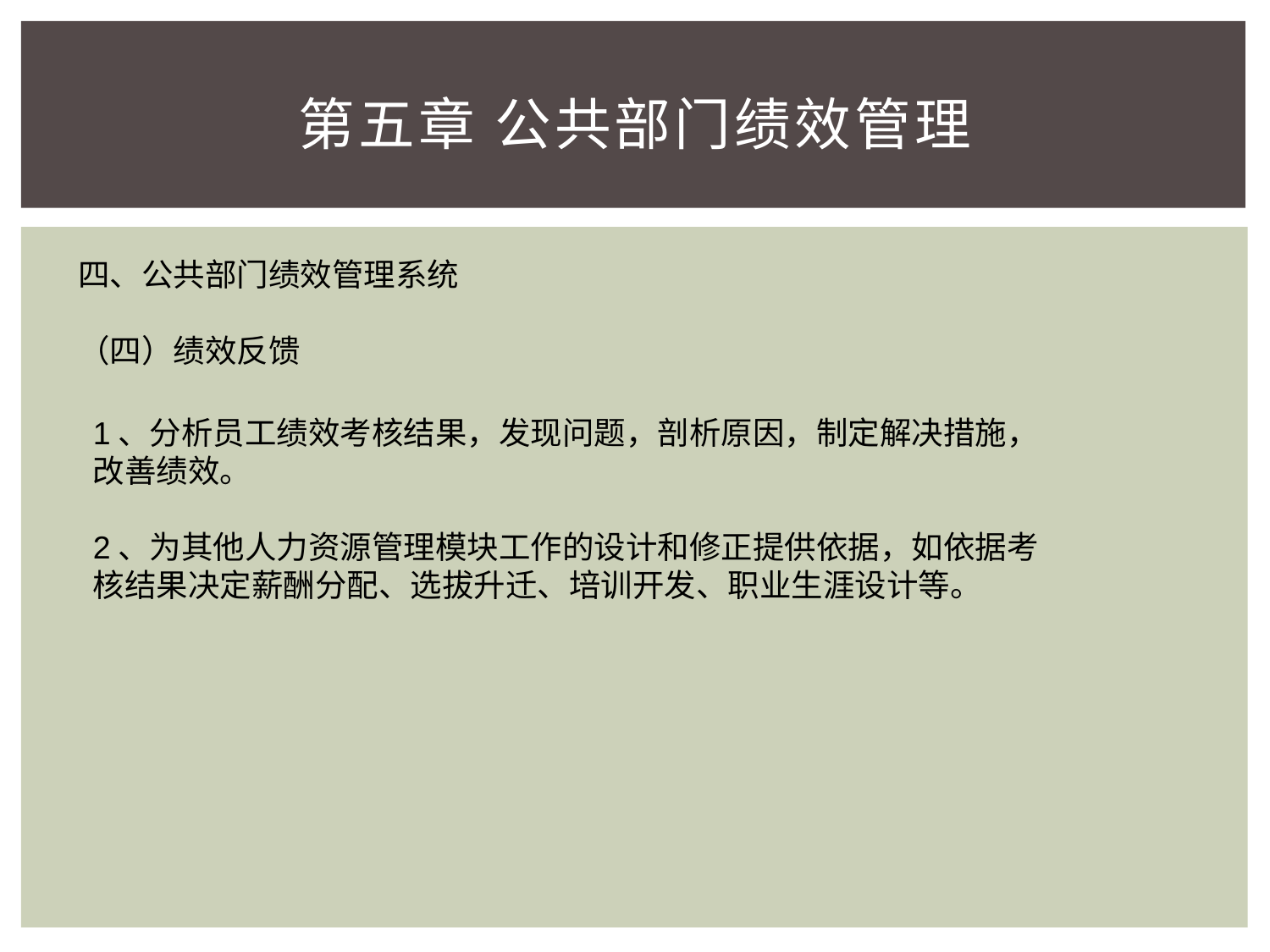

# 第五章 公共部门绩效管理
四、公共部门绩效管理系统
（四）绩效反馈
1、分析员工绩效考核结果，发现问题，剖析原因，制定解决措施，改善绩效。

2、为其他人力资源管理模块工作的设计和修正提供依据，如依据考核结果决定薪酬分配、选拔升迁、培训开发、职业生涯设计等。
41